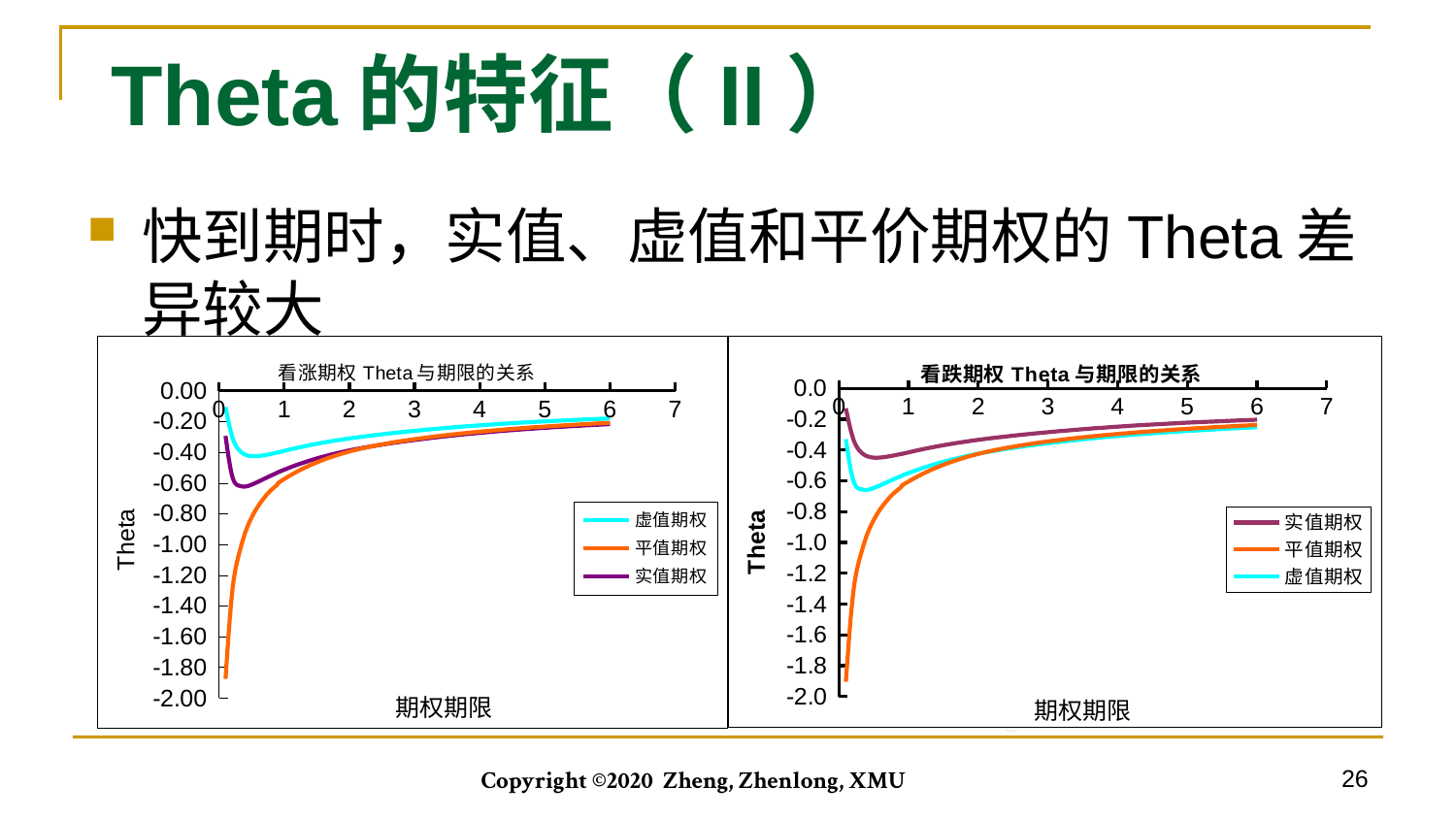

# Theta的特征（II）
快到期时，实值、虚值和平价期权的Theta差异较大

### Chart: 看涨期权Theta与期限的关系

| Category |  |  |  |
|---|---|---|---|

### Chart: 看跌期权Theta与期限的关系

| Category |  |  |  |
|---|---|---|---|
26
Copyright ©2020  Zheng, Zhenlong, XMU